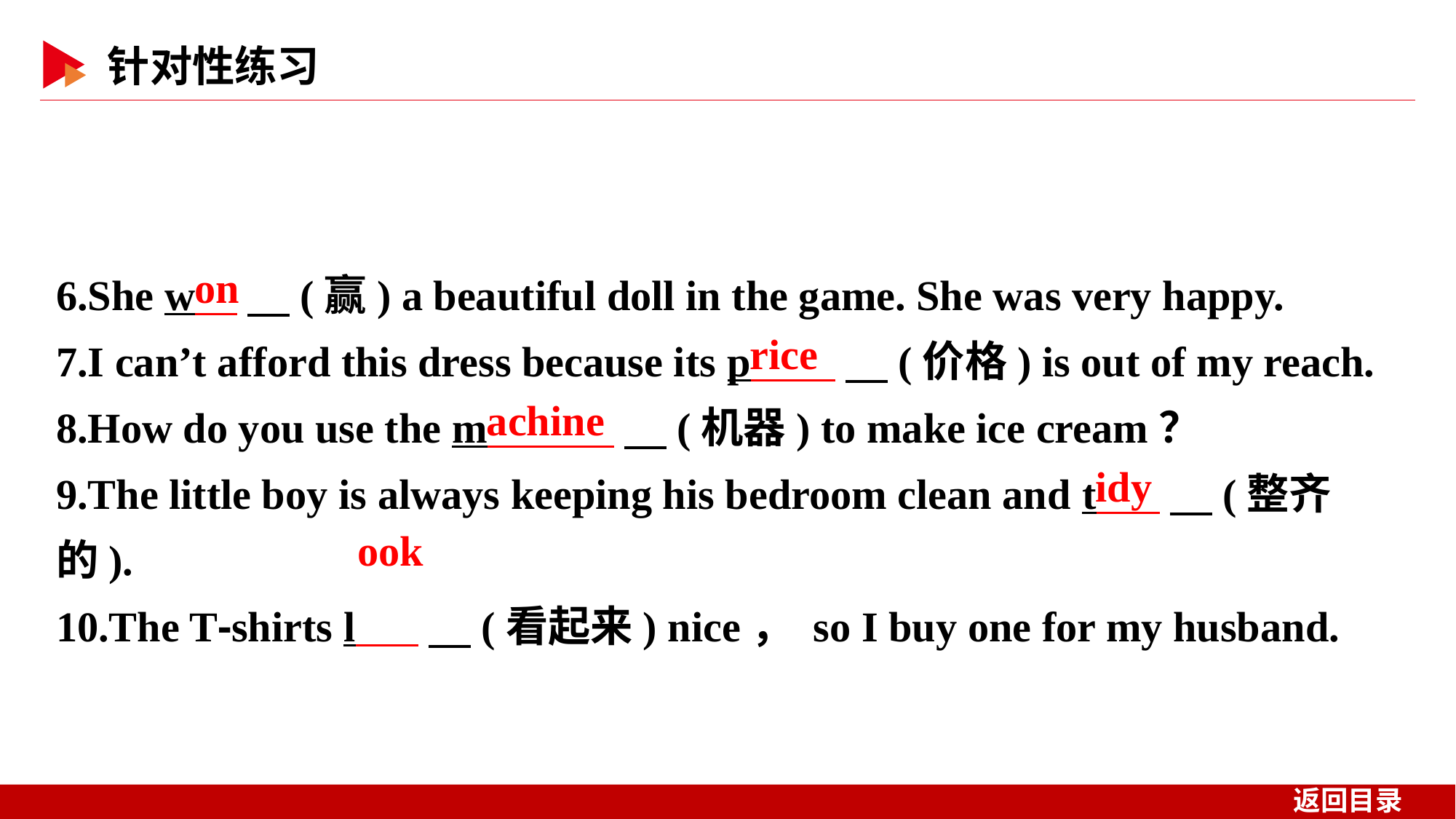

6.She w    　(赢) a beautiful doll in the game. She was very happy.
7.I can’t afford this dress because its p        　(价格) is out of my reach.
8.How do you use the m            　(机器) to make ice cream？
9.The little boy is always keeping his bedroom clean and t      　(整齐的).
10.The T⁃shirts l      　(看起来) nice， so I buy one for my husband.
on
rice
achine
idy
ook